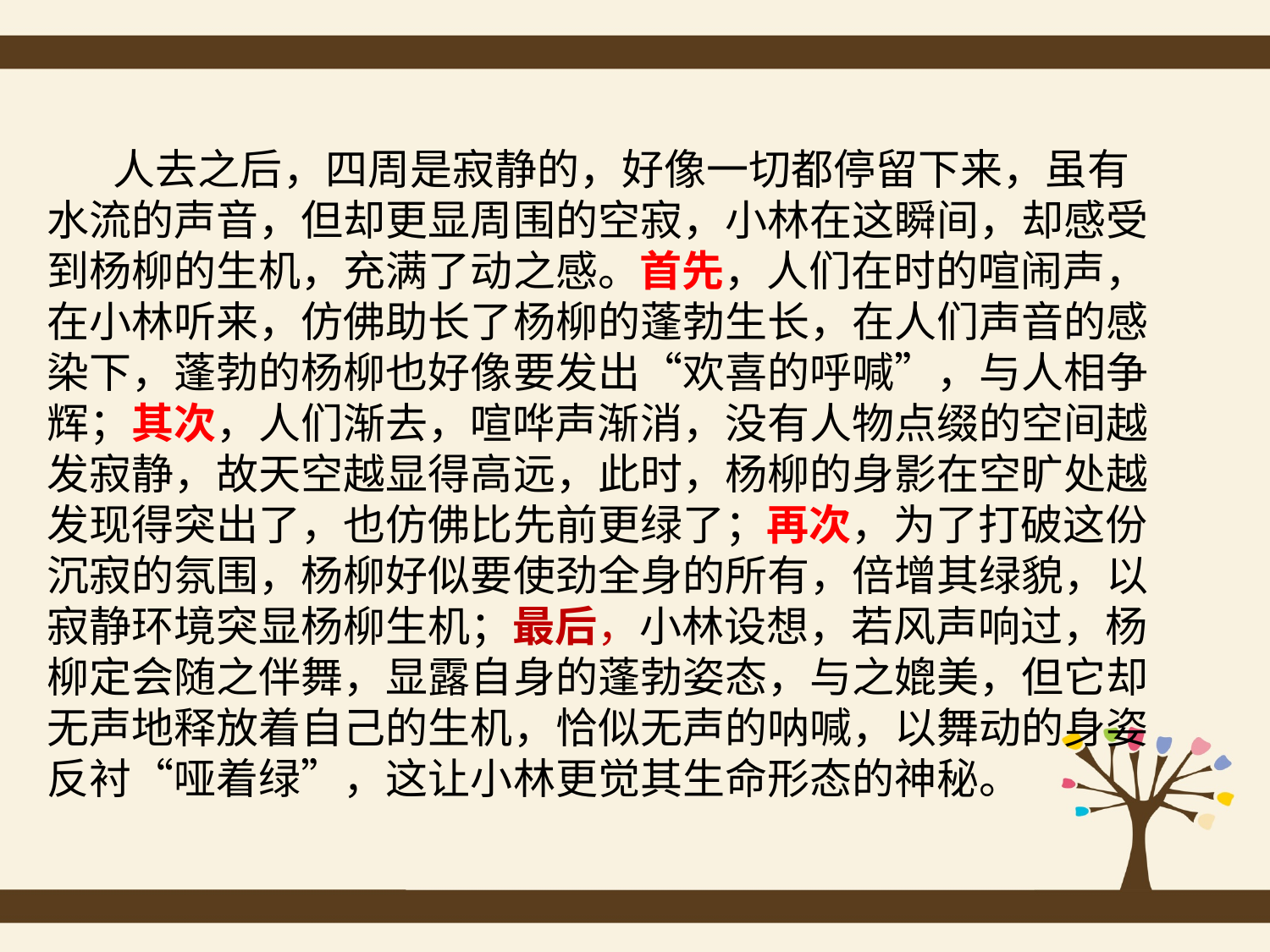

人去之后，四周是寂静的，好像一切都停留下来，虽有水流的声音，但却更显周围的空寂，小林在这瞬间，却感受到杨柳的生机，充满了动之感。首先，人们在时的喧闹声，在小林听来，仿佛助长了杨柳的蓬勃生长，在人们声音的感染下，蓬勃的杨柳也好像要发出“欢喜的呼喊”，与人相争辉；其次，人们渐去，喧哗声渐消，没有人物点缀的空间越发寂静，故天空越显得高远，此时，杨柳的身影在空旷处越发现得突出了，也仿佛比先前更绿了；再次，为了打破这份沉寂的氛围，杨柳好似要使劲全身的所有，倍增其绿貌，以寂静环境突显杨柳生机；最后，小林设想，若风声响过，杨柳定会随之伴舞，显露自身的蓬勃姿态，与之媲美，但它却无声地释放着自己的生机，恰似无声的呐喊，以舞动的身姿反衬“哑着绿”，这让小林更觉其生命形态的神秘。